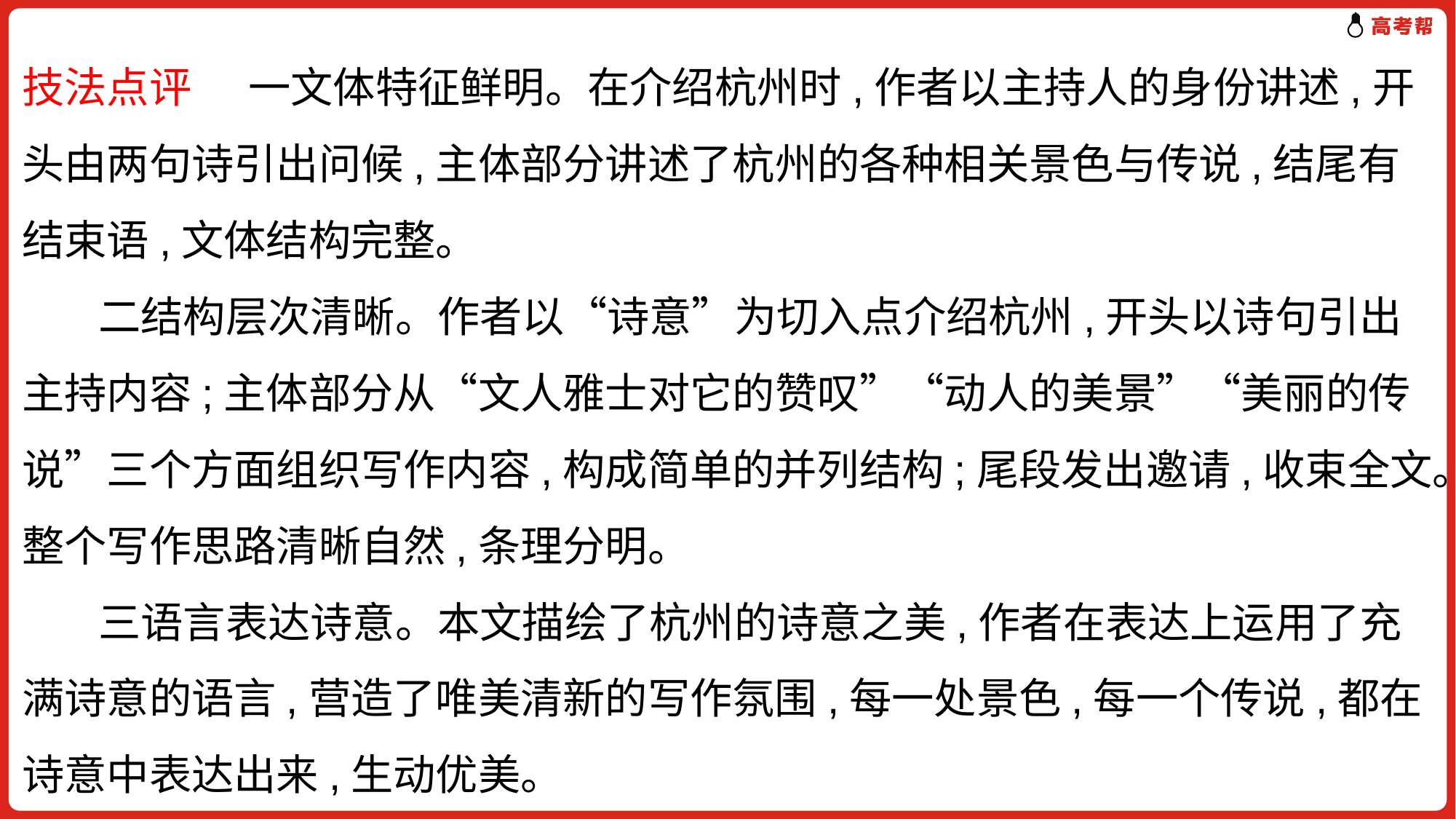

技法点评      一文体特征鲜明。在介绍杭州时,作者以主持人的身份讲述,开头由两句诗引出问候,主体部分讲述了杭州的各种相关景色与传说,结尾有结束语,文体结构完整。
       二结构层次清晰。作者以“诗意”为切入点介绍杭州,开头以诗句引出主持内容;主体部分从“文人雅士对它的赞叹”“动人的美景”“美丽的传说”三个方面组织写作内容,构成简单的并列结构;尾段发出邀请,收束全文。整个写作思路清晰自然,条理分明。
       三语言表达诗意。本文描绘了杭州的诗意之美,作者在表达上运用了充满诗意的语言,营造了唯美清新的写作氛围,每一处景色,每一个传说,都在诗意中表达出来,生动优美。